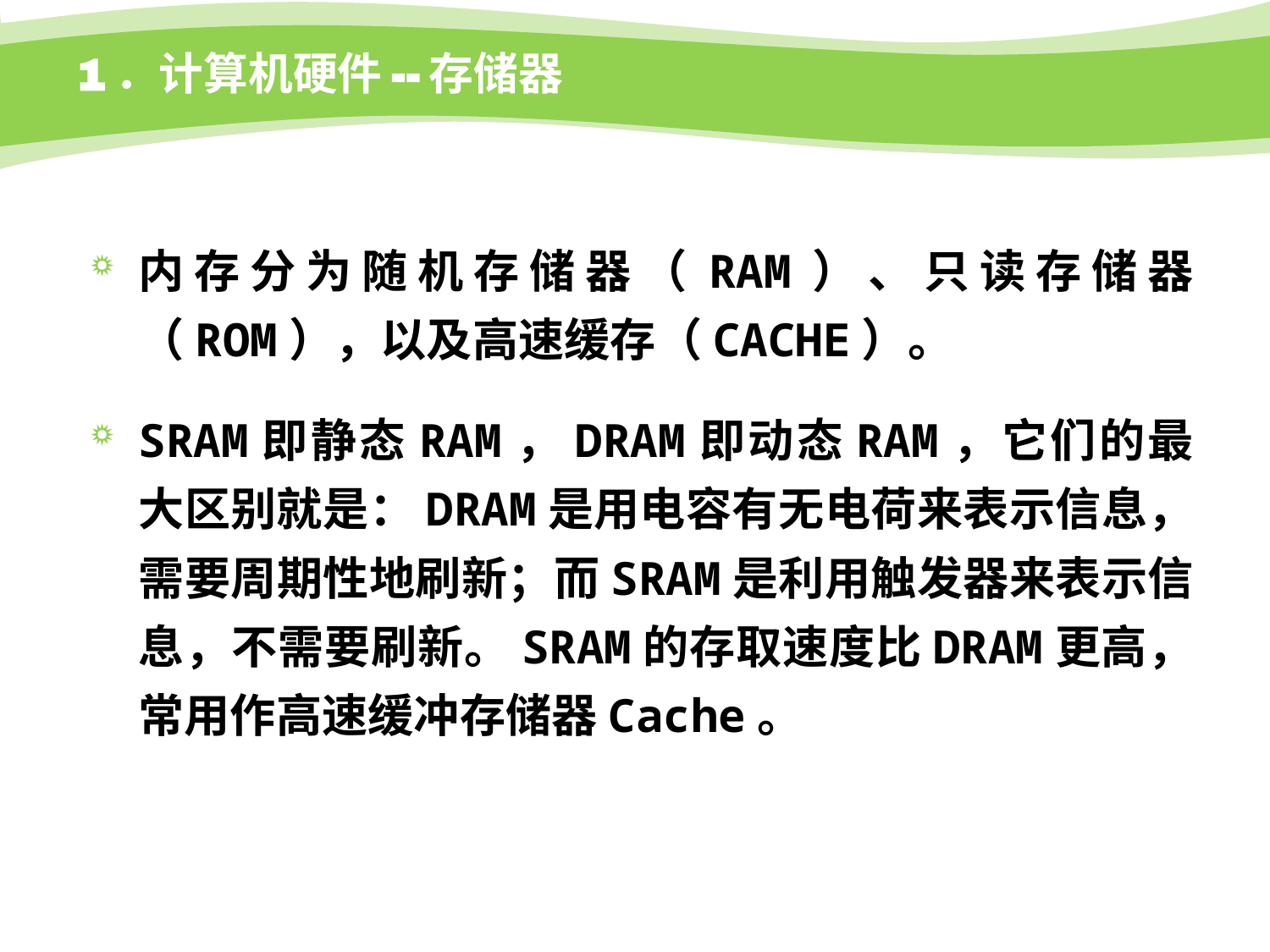

# 1．计算机硬件--存储器
内存分为随机存储器（RAM）、只读存储器（ROM），以及高速缓存（CACHE）。
SRAM即静态RAM，DRAM即动态RAM，它们的最大区别就是：DRAM是用电容有无电荷来表示信息，需要周期性地刷新；而SRAM是利用触发器来表示信息，不需要刷新。SRAM的存取速度比DRAM更高，常用作高速缓冲存储器Cache。